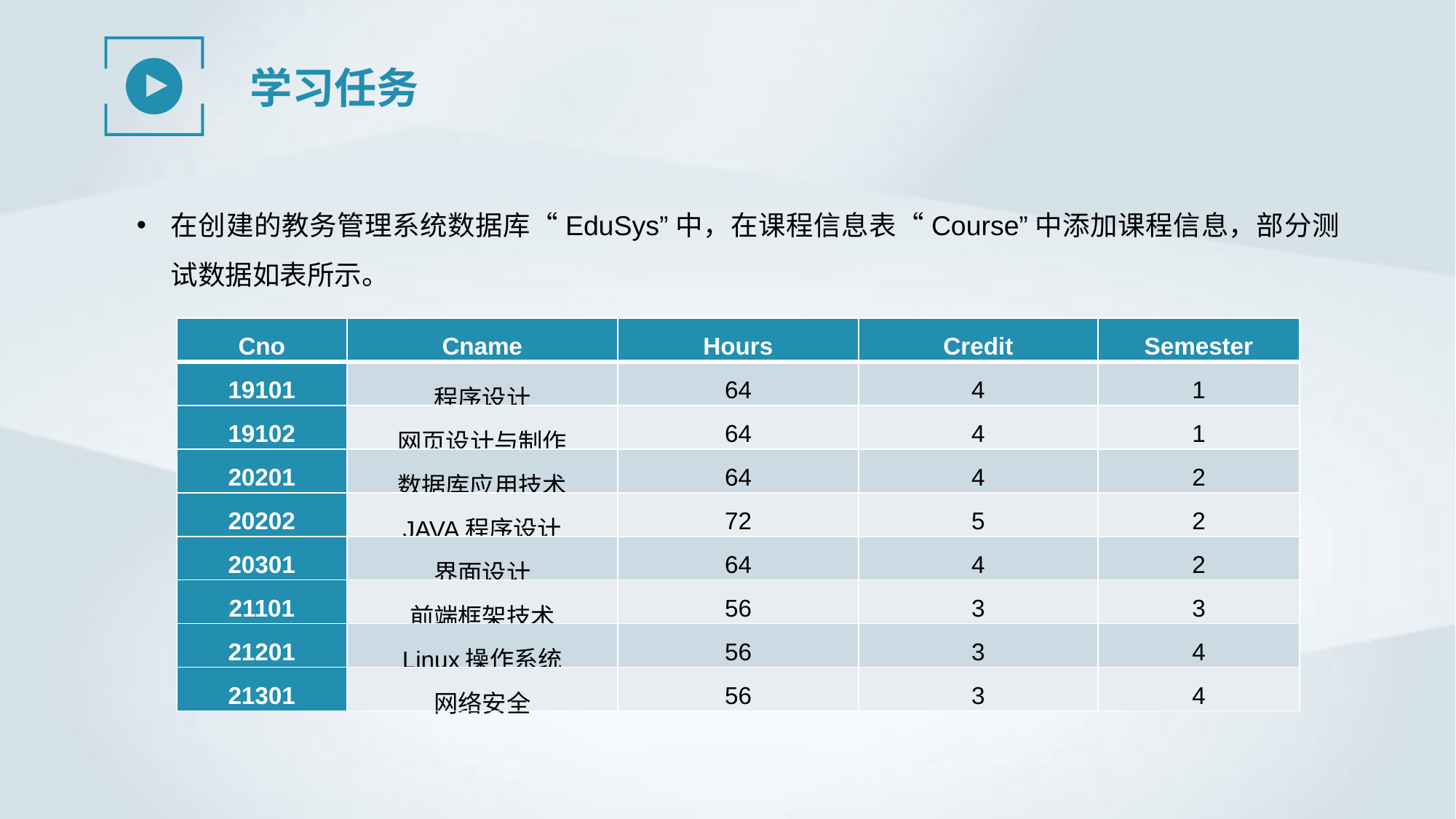

学习任务
在创建的教务管理系统数据库“EduSys”中，在课程信息表“Course”中添加课程信息，部分测试数据如表所示。
| Cno | Cname | Hours | Credit | Semester |
| --- | --- | --- | --- | --- |
| 19101 | 程序设计 | 64 | 4 | 1 |
| 19102 | 网页设计与制作 | 64 | 4 | 1 |
| 20201 | 数据库应用技术 | 64 | 4 | 2 |
| 20202 | JAVA程序设计 | 72 | 5 | 2 |
| 20301 | 界面设计 | 64 | 4 | 2 |
| 21101 | 前端框架技术 | 56 | 3 | 3 |
| 21201 | Linux操作系统 | 56 | 3 | 4 |
| 21301 | 网络安全 | 56 | 3 | 4 |